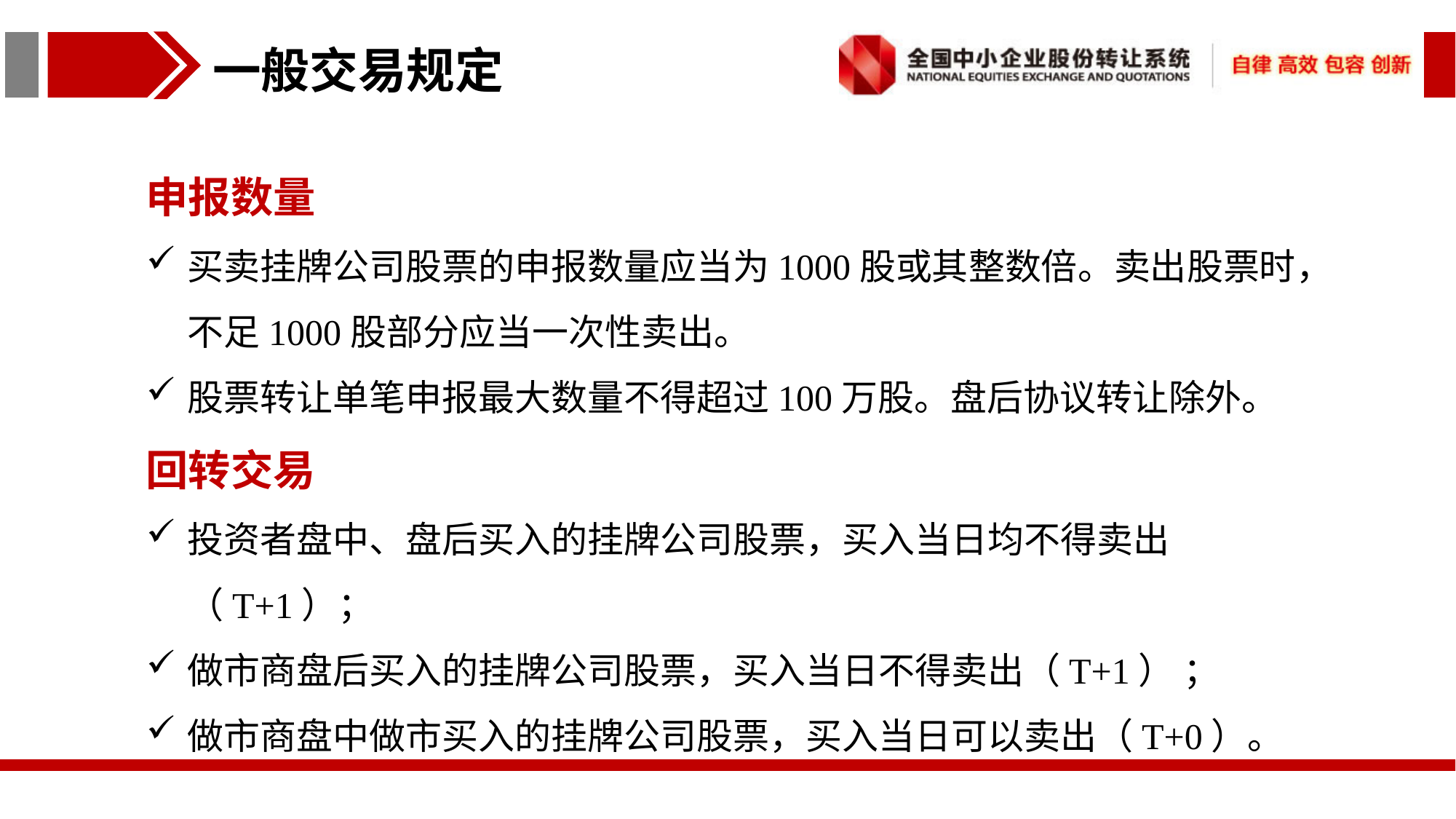

一般交易规定
申报数量
买卖挂牌公司股票的申报数量应当为1000股或其整数倍。卖出股票时，不足1000股部分应当一次性卖出。
股票转让单笔申报最大数量不得超过100万股。盘后协议转让除外。
回转交易
投资者盘中、盘后买入的挂牌公司股票，买入当日均不得卖出（T+1）；
做市商盘后买入的挂牌公司股票，买入当日不得卖出（T+1） ；
做市商盘中做市买入的挂牌公司股票，买入当日可以卖出（T+0）。
11